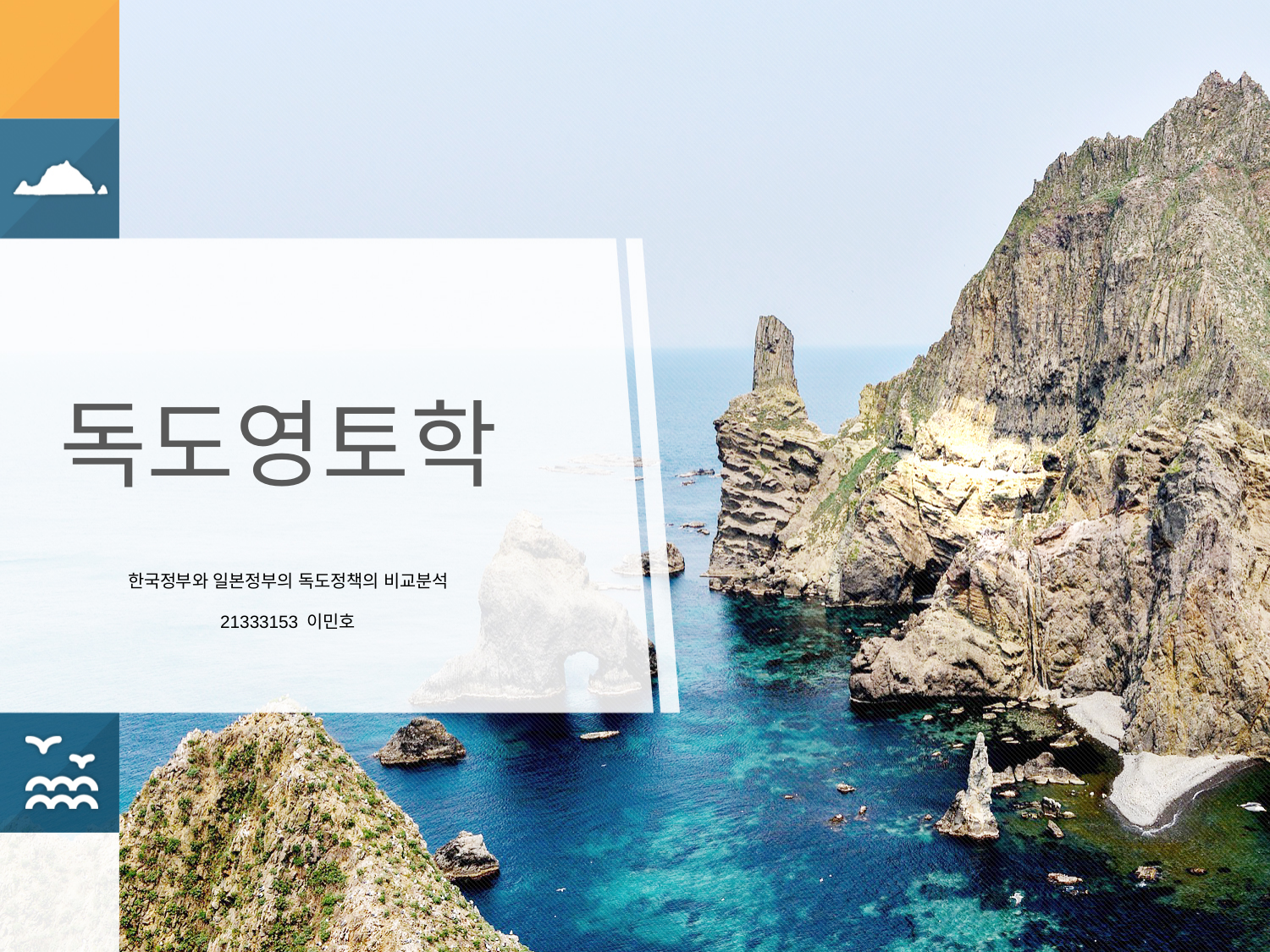

# 독도영토학
한국정부와 일본정부의 독도정책의 비교분석
21333153 이민호